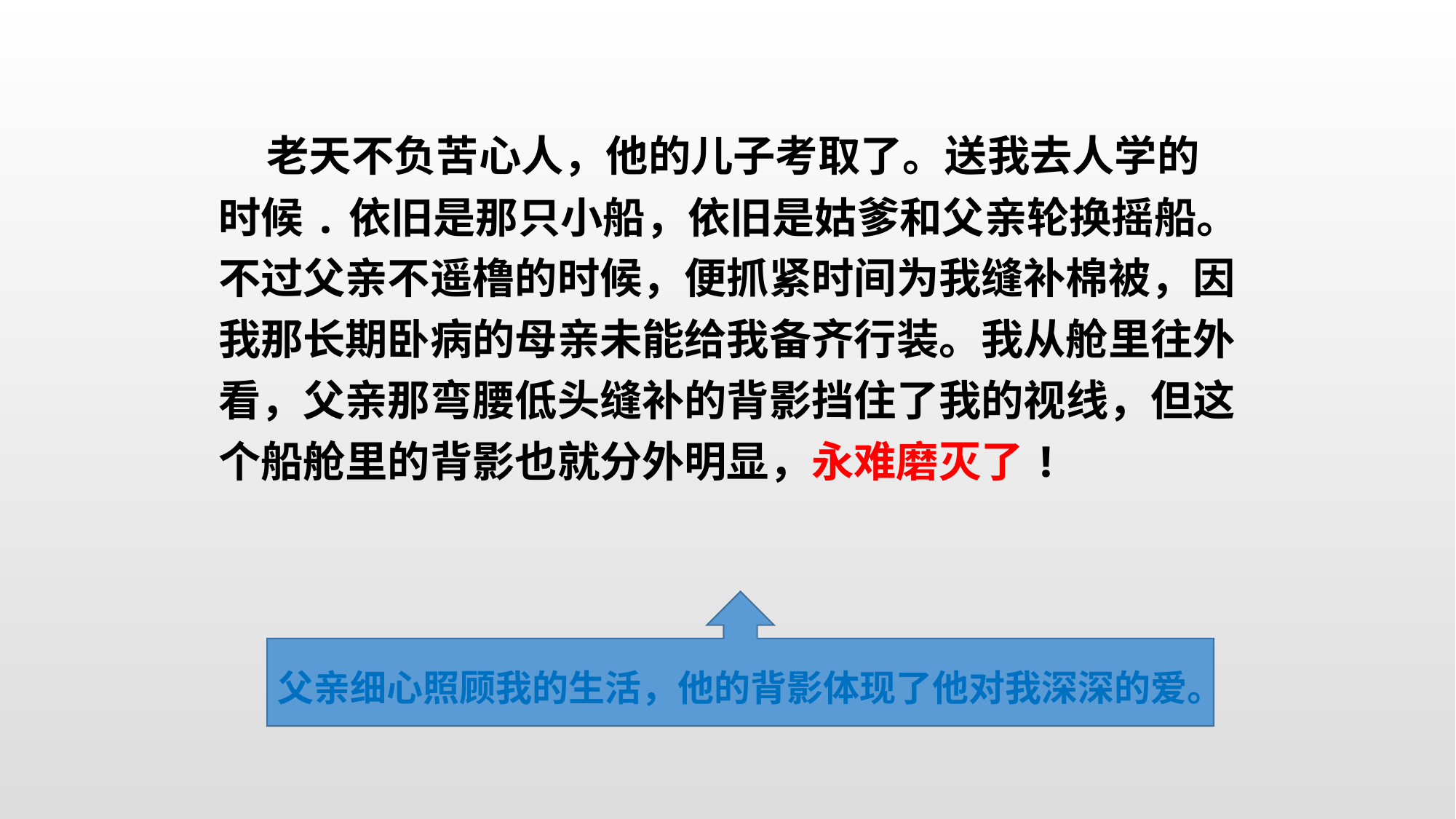

老天不负苦心人，他的儿子考取了。送我去人学的时候.依旧是那只小船，依旧是姑爹和父亲轮换摇船。不过父亲不遥橹的时候，便抓紧时间为我缝补棉被，因我那长期卧病的母亲未能给我备齐行装。我从舱里往外看，父亲那弯腰低头缝补的背影挡住了我的视线，但这个船舱里的背影也就分外明显，永难磨灭了!
父亲细心照顾我的生活，他的背影体现了他对我深深的爱。